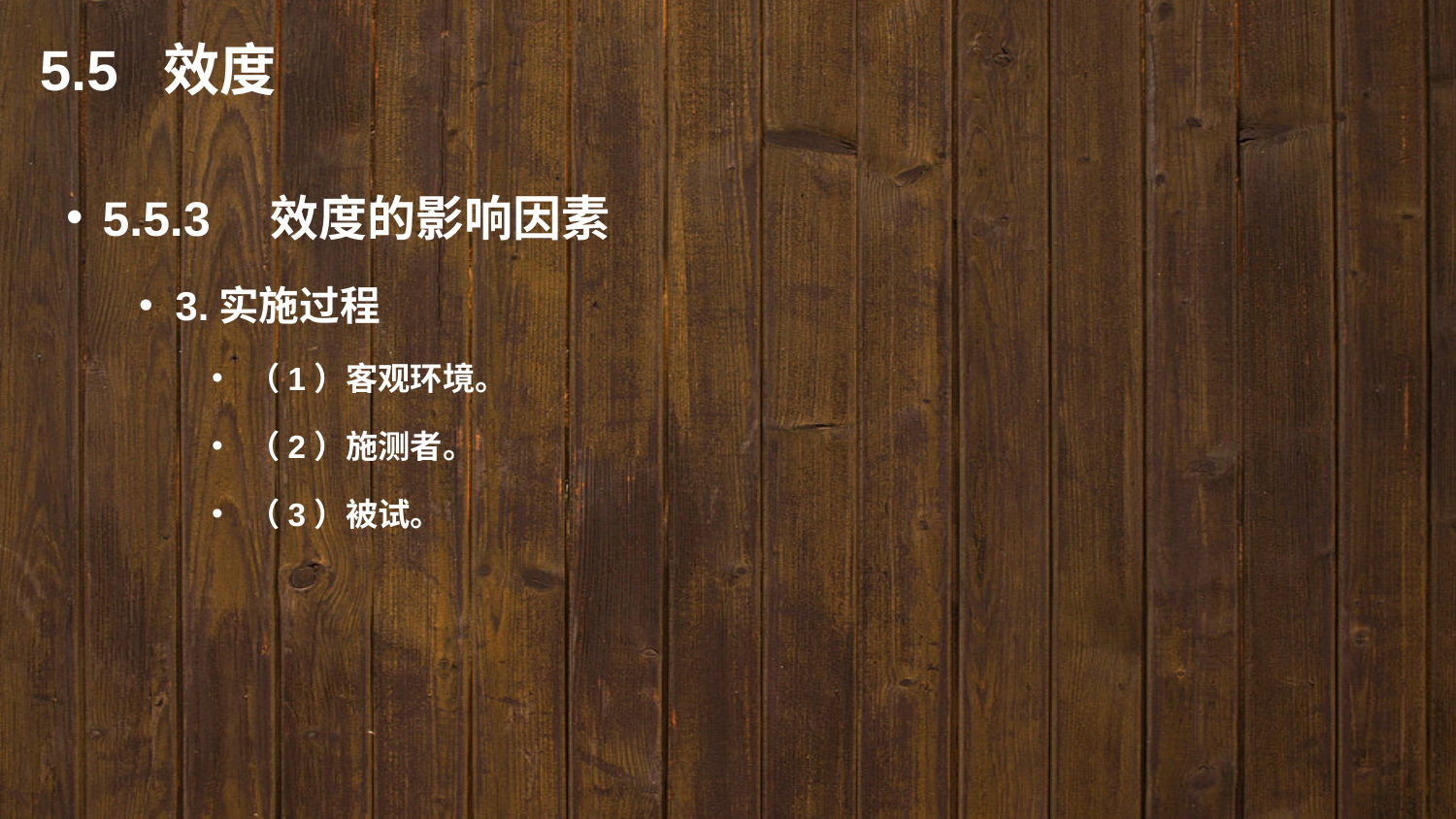

5.5  效度
5.5.3　效度的影响因素
3.实施过程
（1）客观环境。
（2）施测者。
（3）被试。